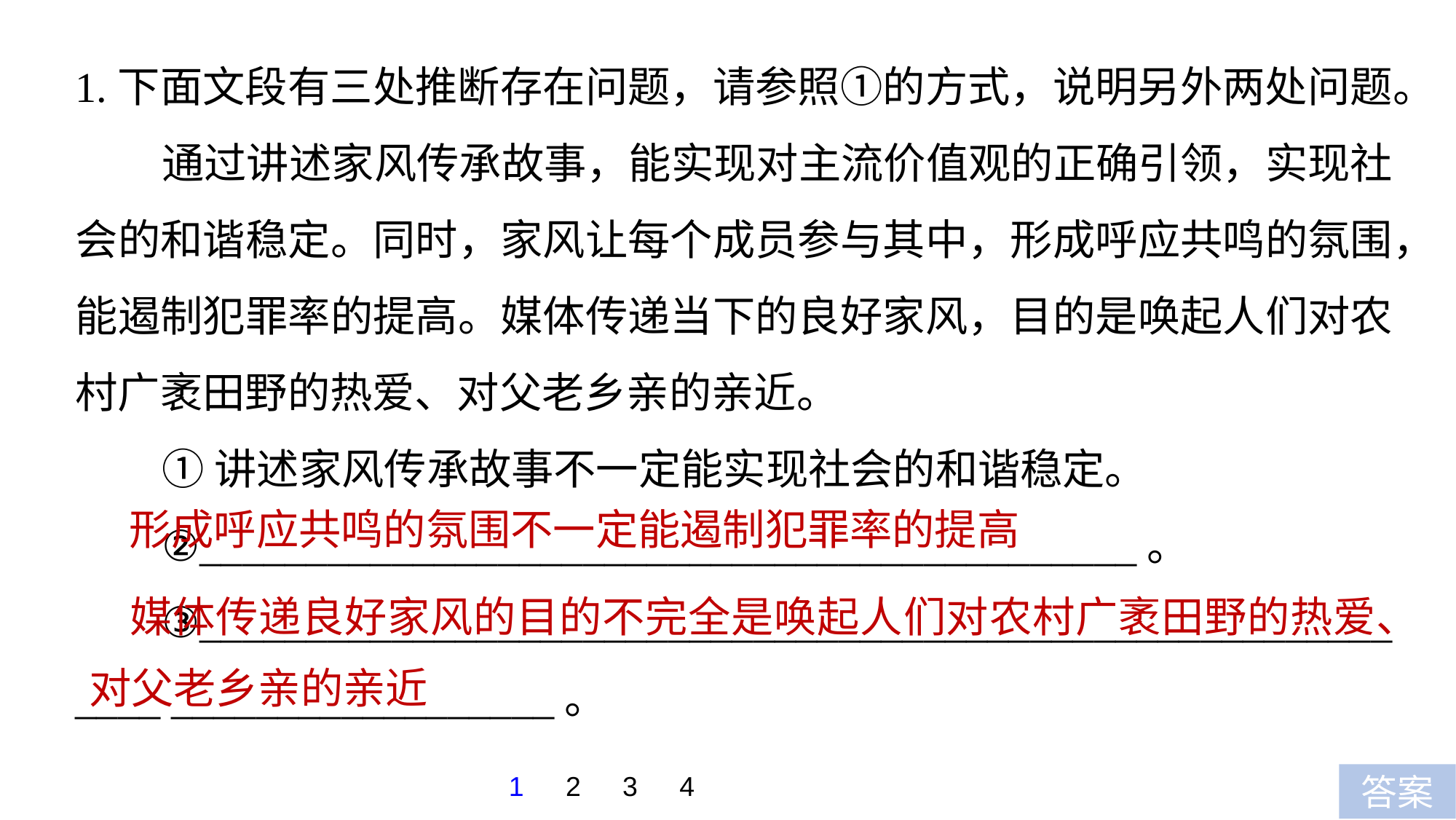

1.下面文段有三处推断存在问题，请参照①的方式，说明另外两处问题。
通过讲述家风传承故事，能实现对主流价值观的正确引领，实现社会的和谐稳定。同时，家风让每个成员参与其中，形成呼应共鸣的氛围，能遏制犯罪率的提高。媒体传递当下的良好家风，目的是唤起人们对农村广袤田野的热爱、对父老乡亲的亲近。
①讲述家风传承故事不一定能实现社会的和谐稳定。
②____________________________________________。
③____________________________________________________________ __________________。
形成呼应共鸣的氛围不一定能遏制犯罪率的提高
   媒体传递良好家风的目的不完全是唤起人们对农村广袤田野的热爱、对父老乡亲的亲近
1
2
3
4
答案